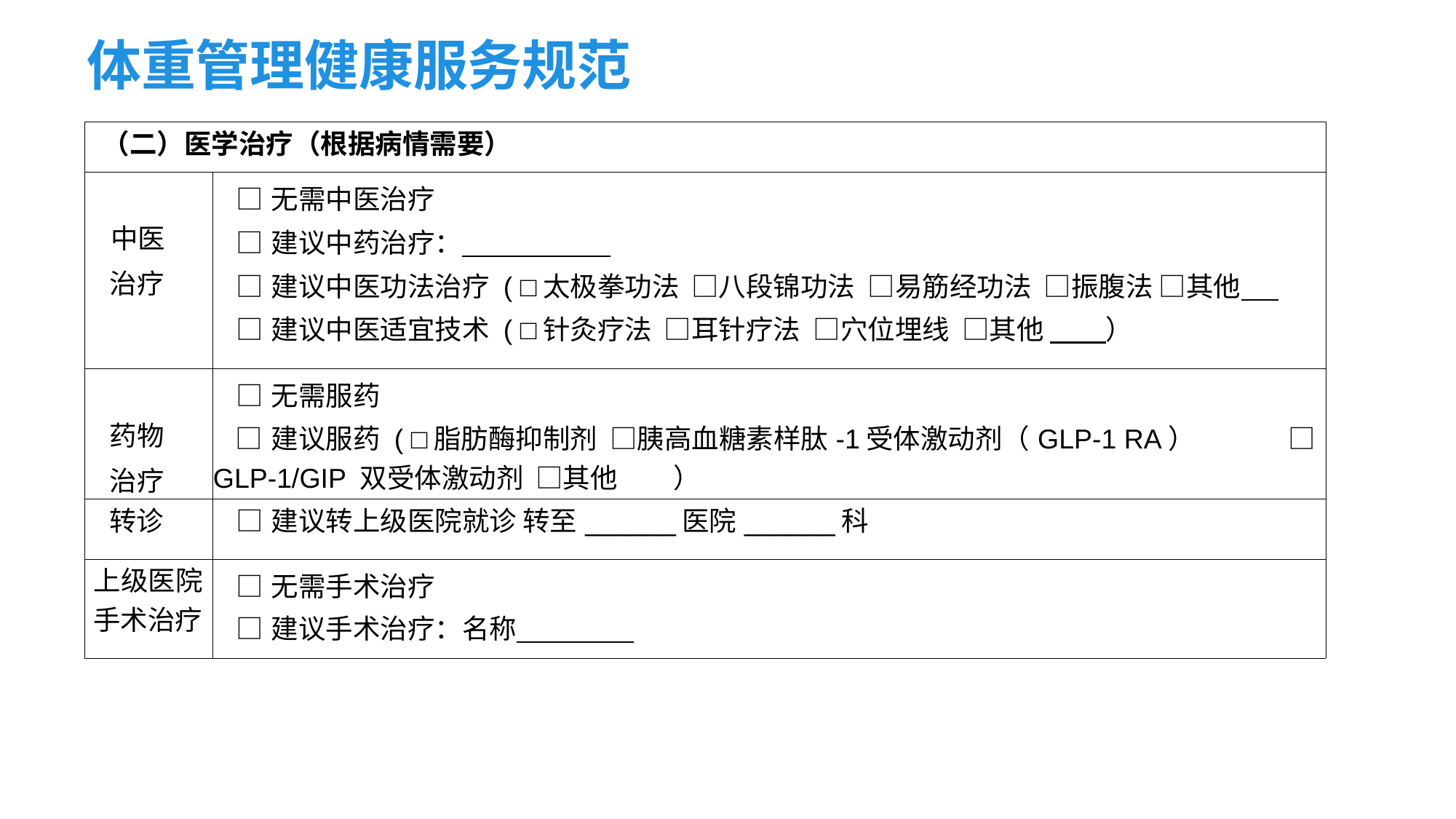

体重管理健康服务规范
| （二）医学治疗（根据病情需要） |  |
| --- | --- |
| 中医 治疗 | □无需中医治疗 □建议中药治疗： □建议中医功法治疗 ( □太极拳功法 □八段锦功法 □易筋经功法 □振腹法 □其他 □建议中医适宜技术 ( □针灸疗法 □耳针疗法 □穴位埋线 □其他 ） |
| 药物 治疗 | □无需服药 □建议服药 ( □脂肪酶抑制剂 □胰高血糖素样肽-1受体激动剂（GLP-1 RA） □GLP-1/GIP 双受体激动剂 □其他 ） |
| 转诊 | □建议转上级医院就诊 转至\_\_\_\_\_\_医院\_\_\_\_\_\_科 |
| 上级医院 手术治疗 | □无需手术治疗 □建议手术治疗：名称 |